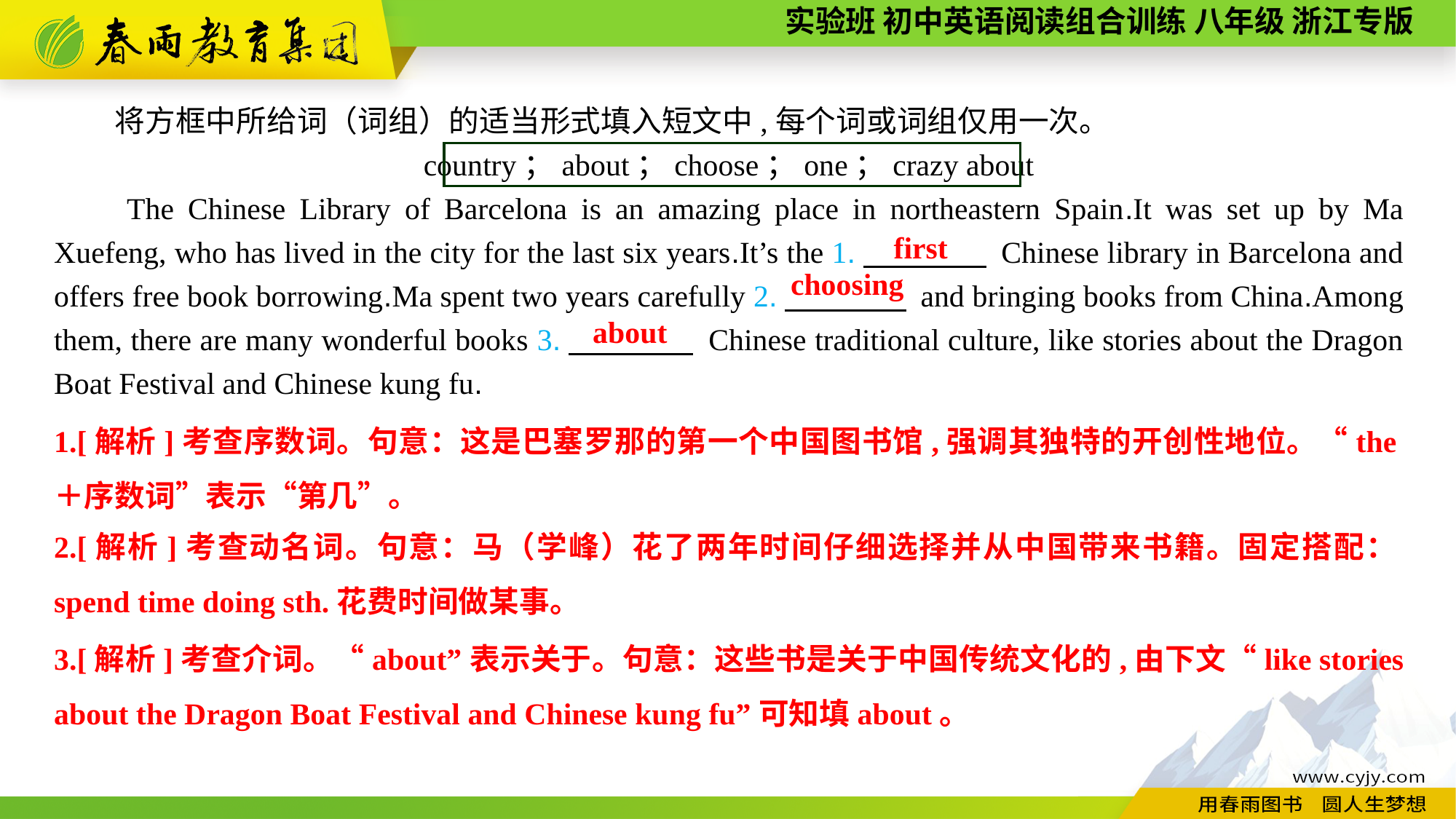

将方框中所给词（词组）的适当形式填入短文中,每个词或词组仅用一次。
country；about；choose；one；crazy about
The Chinese Library of Barcelona is an amazing place in northeastern Spain.It was set up by Ma Xuefeng, who has lived in the city for the last six years.It’s the 1.　　　　 Chinese library in Barcelona and offers free book borrowing.Ma spent two years carefully 2.　　　　 and bringing books from China.Among them, there are many wonderful books 3.　　　　 Chinese traditional culture, like stories about the Dragon Boat Festival and Chinese kung fu.

first
choosing
about
1.[解析]考查序数词。句意：这是巴塞罗那的第一个中国图书馆,强调其独特的开创性地位。“the＋序数词”表示“第几”。
2.[解析]考查动名词。句意：马（学峰）花了两年时间仔细选择并从中国带来书籍。固定搭配：spend time doing sth.花费时间做某事。
3.[解析]考查介词。“about”表示关于。句意：这些书是关于中国传统文化的,由下文“like stories about the Dragon Boat Festival and Chinese kung fu”可知填about。